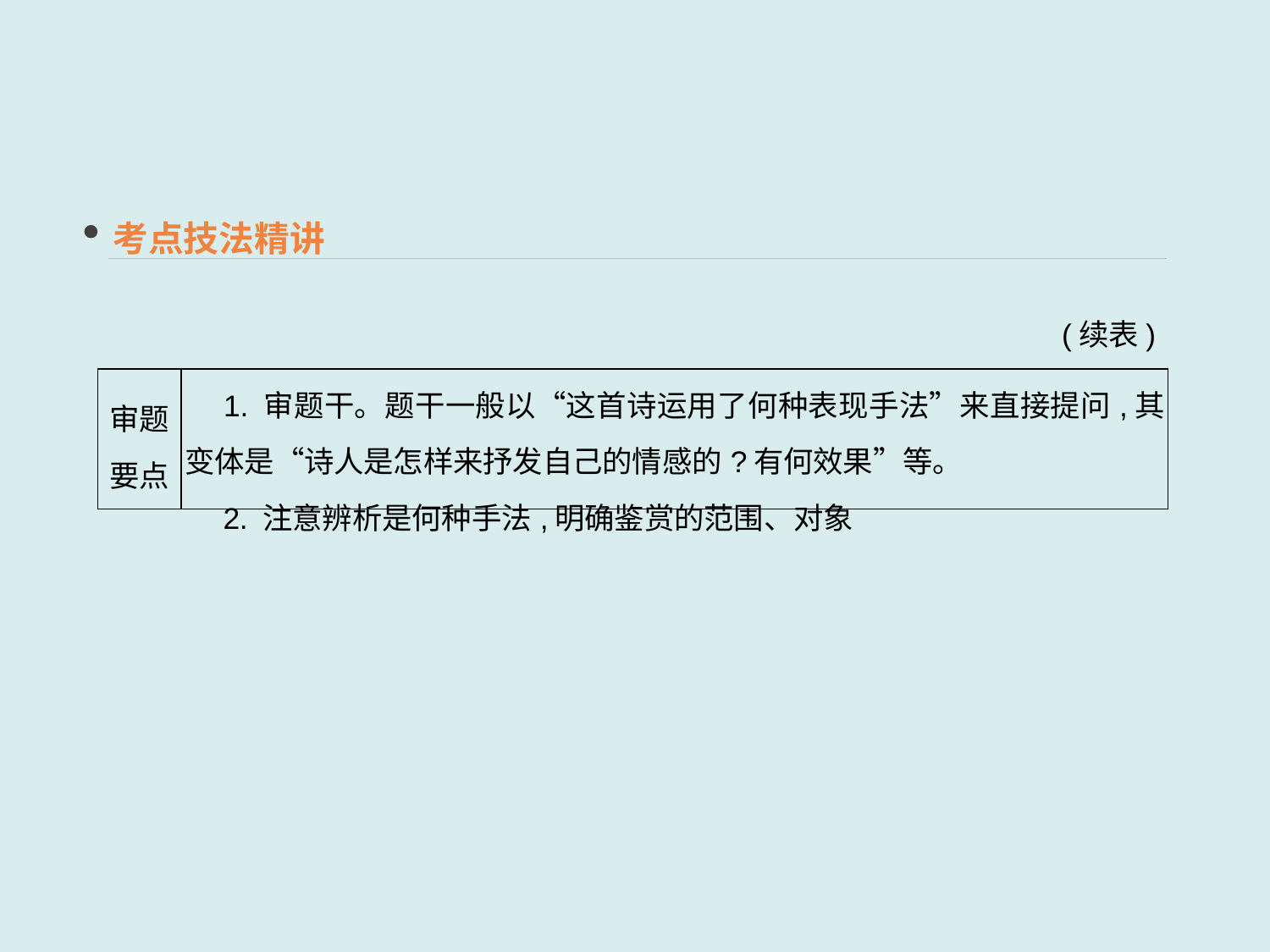

考点技法精讲

(续表)

| 审题要点 | 1. 审题干。题干一般以“这首诗运用了何种表现手法”来直接提问,其变体是“诗人是怎样来抒发自己的情感的?有何效果”等。 　2. 注意辨析是何种手法,明确鉴赏的范围、对象 |
| --- | --- |